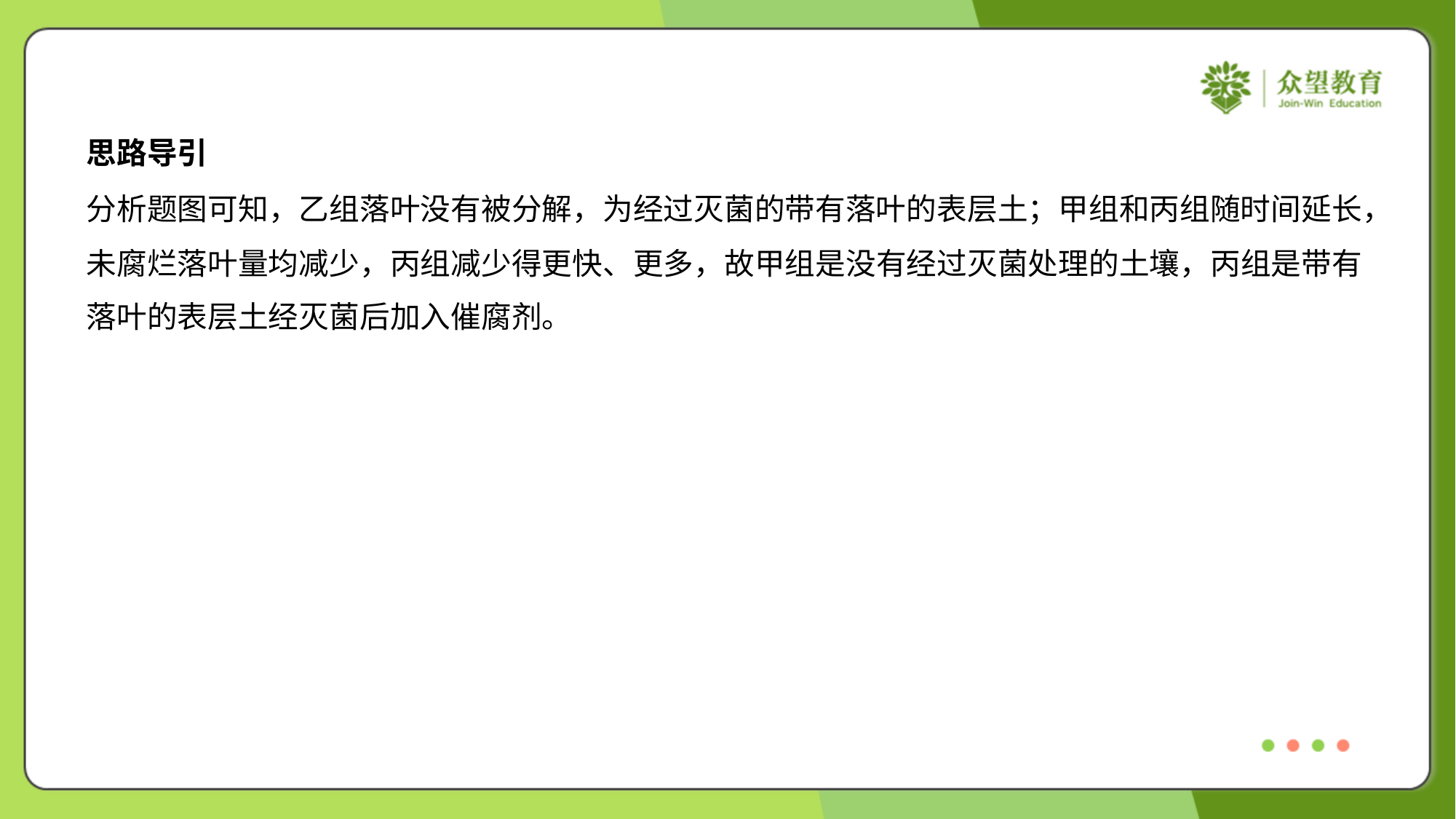

思路导引
分析题图可知，乙组落叶没有被分解，为经过灭菌的带有落叶的表层土；甲组和丙组随时间延长，
未腐烂落叶量均减少，丙组减少得更快、更多，故甲组是没有经过灭菌处理的土壤，丙组是带有
落叶的表层土经灭菌后加入催腐剂。